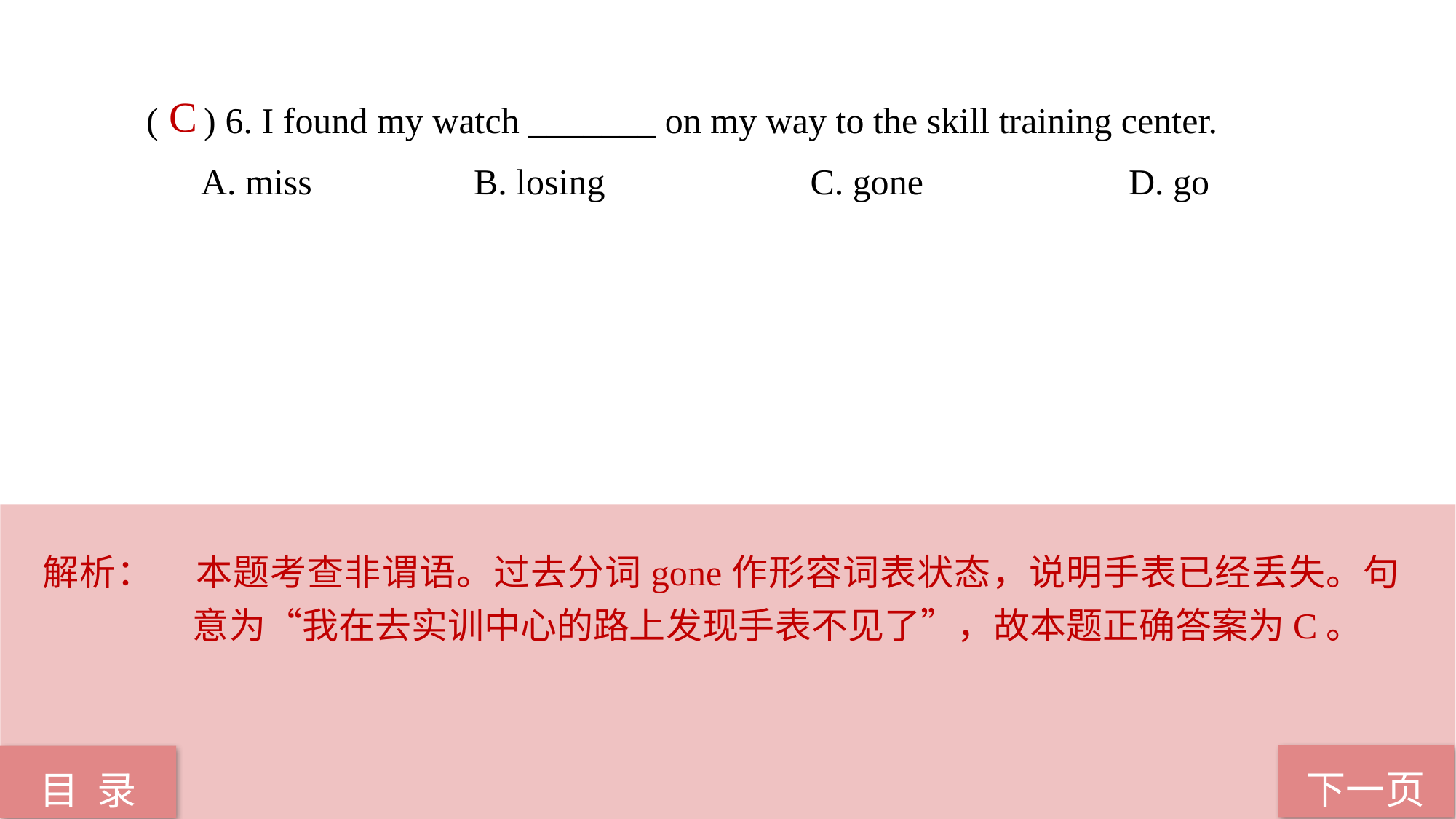

(     ) 6. I found my watch _______ on my way to the skill training center.
A. miss 		B. losing		 C. gone 		D. go
  C
解析：	本题考查非谓语。过去分词gone作形容词表状态，说明手表已经丢失。句意为“我在去实训中心的路上发现手表不见了”，故本题正确答案为C。